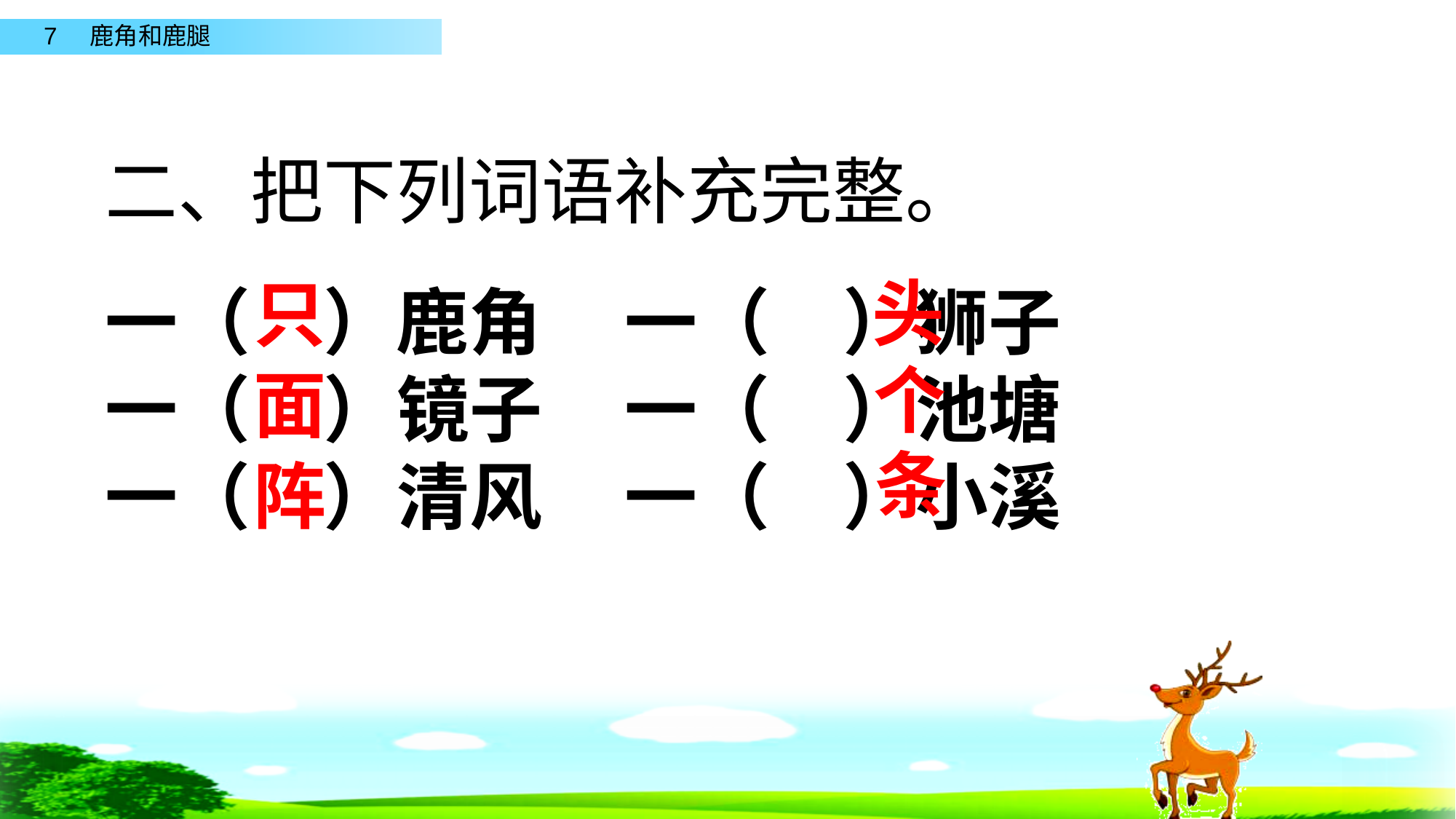

二、把下列词语补充完整。
一（只）鹿角     一（头）狮子
一（面）镜子     一（个）池塘
一（阵）清风     一（条）小溪
头
只
个
面
条
阵